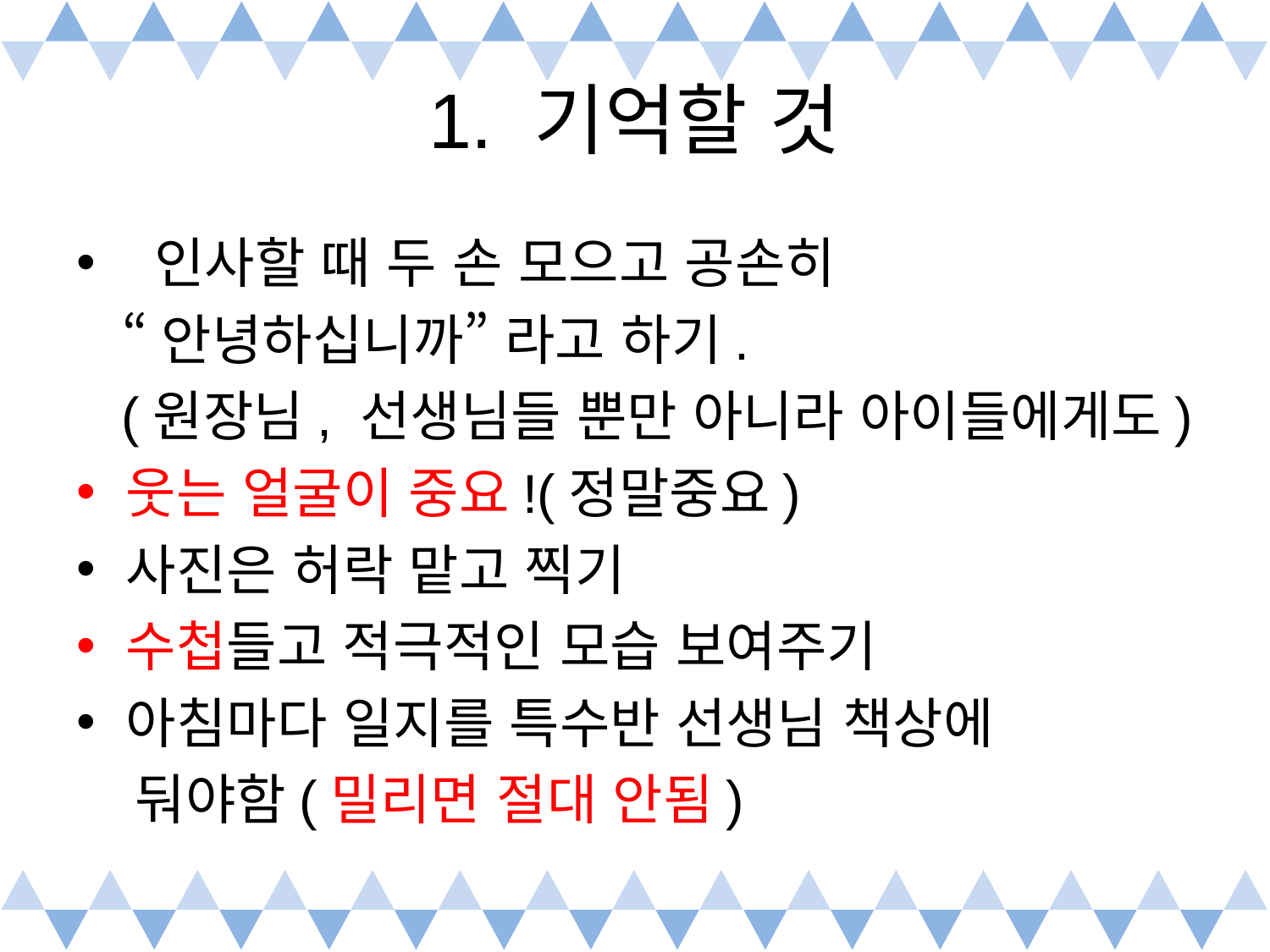

# 1. 기억할 것
 인사할 때 두 손 모으고 공손히
   “안녕하십니까” 라고 하기.
   (원장님, 선생님들 뿐만 아니라 아이들에게도)
웃는 얼굴이 중요!(정말중요)
사진은 허락 맡고 찍기
수첩들고 적극적인 모습 보여주기
아침마다 일지를 특수반 선생님 책상에
   둬야함(밀리면 절대 안됨)